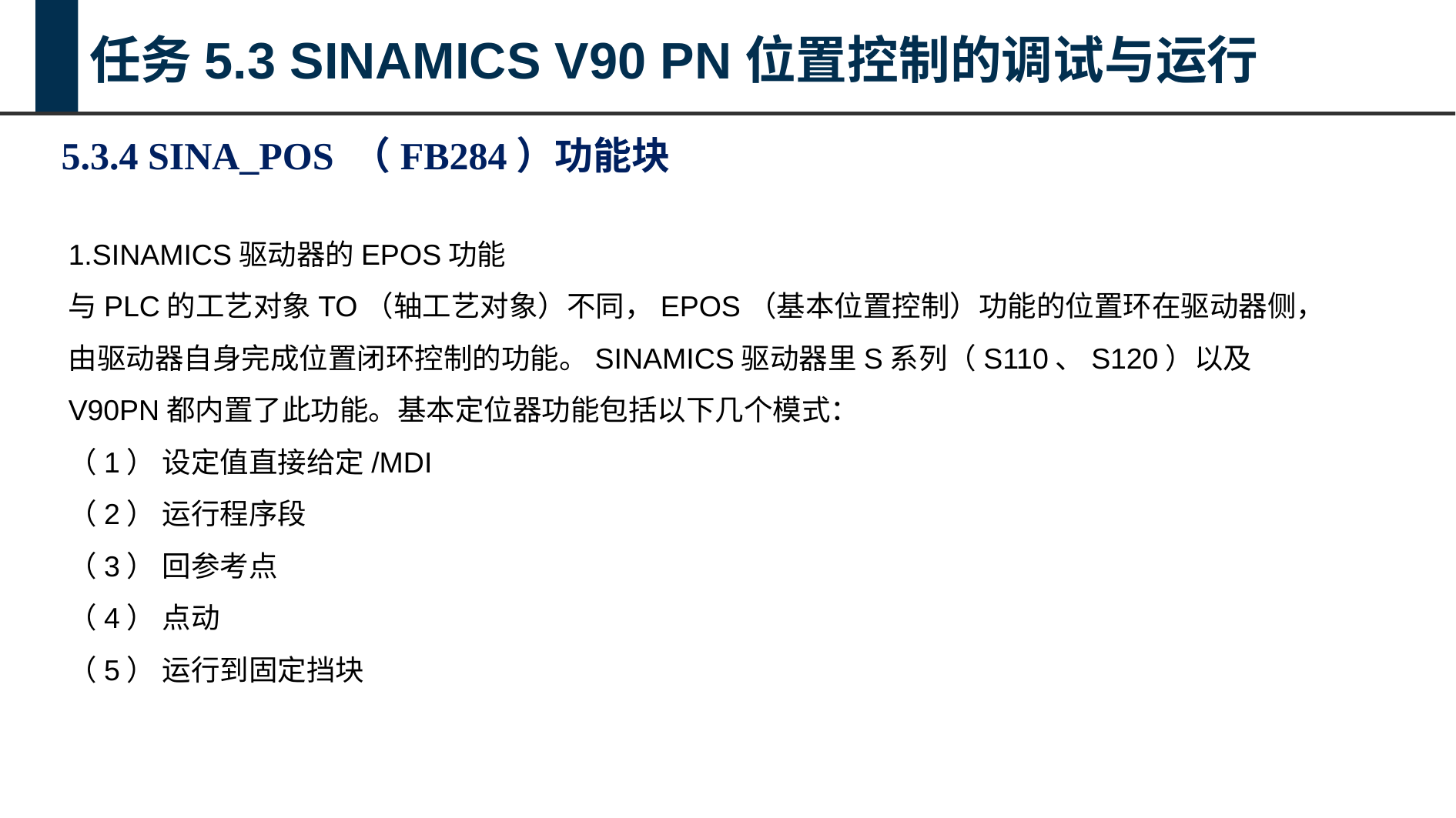

任务5.3 SINAMICS V90 PN位置控制的调试与运行

5.3.4 SINA_POS （FB284）功能块
1.SINAMICS驱动器的EPOS功能
与PLC的工艺对象TO（轴工艺对象）不同，EPOS（基本位置控制）功能的位置环在驱动器侧，由驱动器自身完成位置闭环控制的功能。SINAMICS驱动器里S系列（S110、S120）以及V90PN都内置了此功能。基本定位器功能包括以下几个模式：
（1） 设定值直接给定/MDI
（2） 运行程序段
（3） 回参考点
（4） 点动
（5） 运行到固定挡块